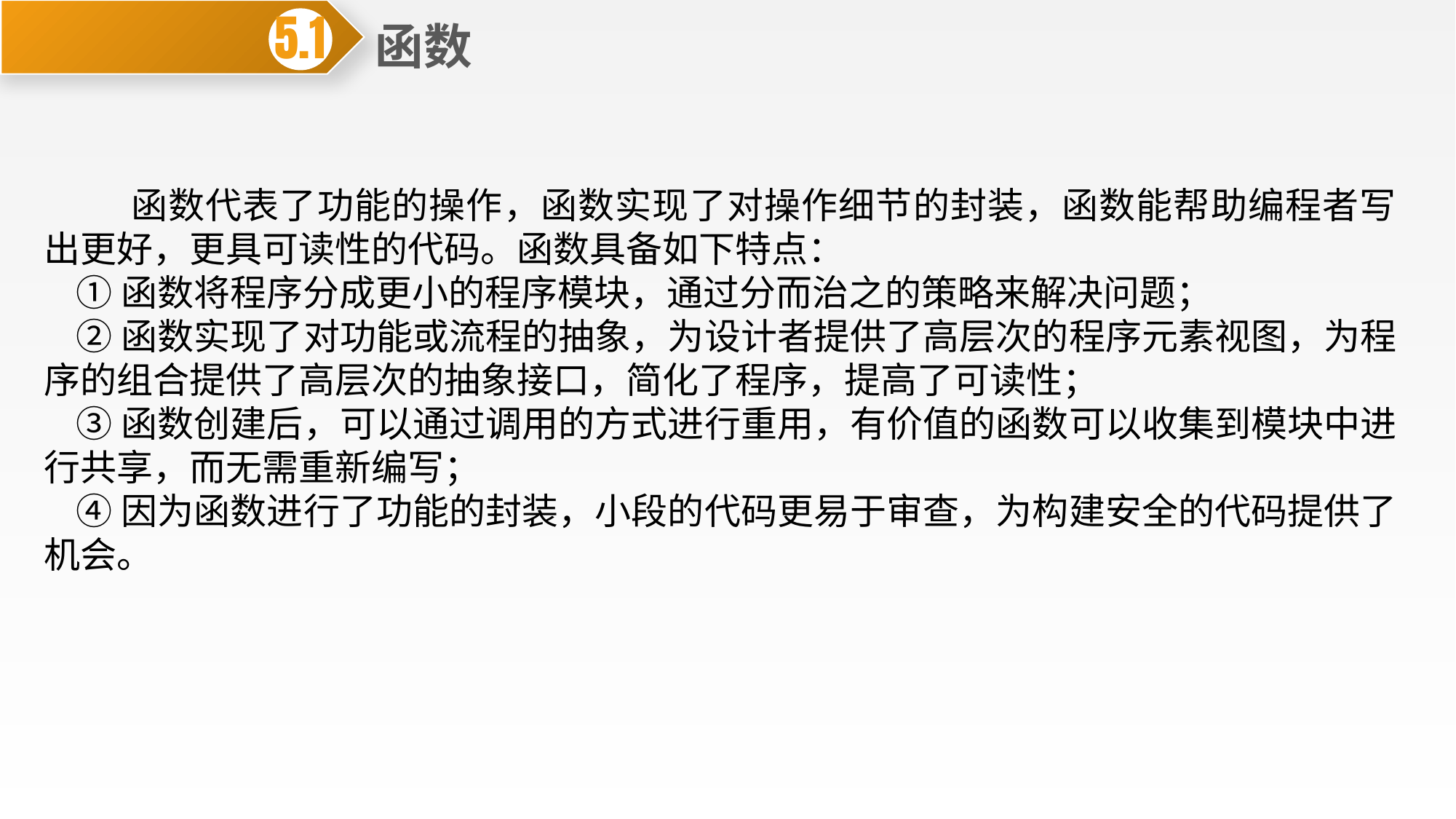

函数

5.1
     函数代表了功能的操作，函数实现了对操作细节的封装，函数能帮助编程者写出更好，更具可读性的代码。函数具备如下特点：
①函数将程序分成更小的程序模块，通过分而治之的策略来解决问题；
②函数实现了对功能或流程的抽象，为设计者提供了高层次的程序元素视图，为程序的组合提供了高层次的抽象接口，简化了程序，提高了可读性；
③函数创建后，可以通过调用的方式进行重用，有价值的函数可以收集到模块中进行共享，而无需重新编写；
④因为函数进行了功能的封装，小段的代码更易于审查，为构建安全的代码提供了机会。